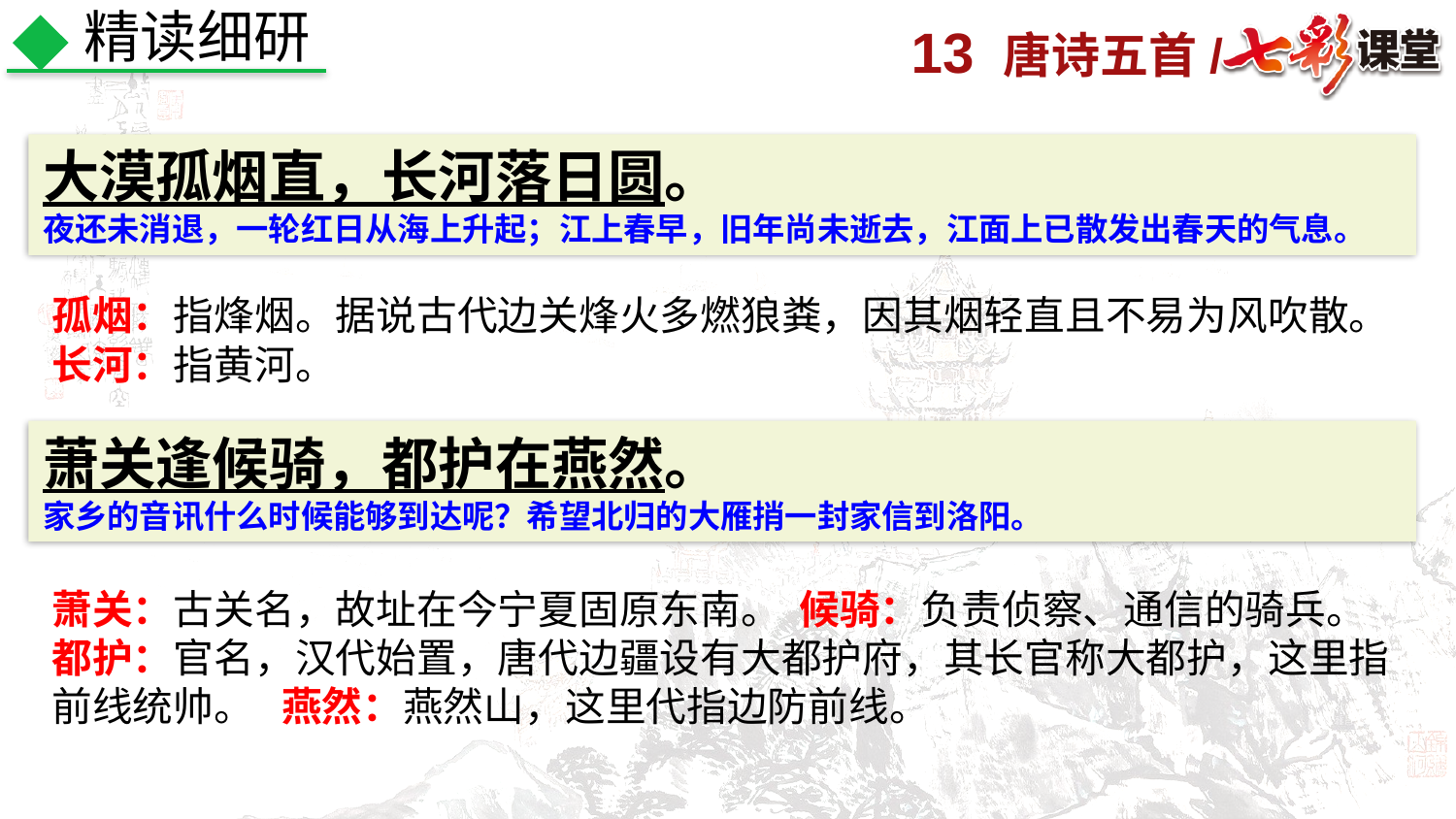

精读细研

大漠孤烟直，长河落日圆。
夜还未消退，一轮红日从海上升起；江上春早，旧年尚未逝去，江面上已散发出春天的气息。
孤烟：指烽烟。据说古代边关烽火多燃狼粪，因其烟轻直且不易为风吹散。
长河：指黄河。
萧关逢候骑，都护在燕然。
家乡的音讯什么时候能够到达呢？希望北归的大雁捎一封家信到洛阳。
萧关：古关名，故址在今宁夏固原东南。  候骑：负责侦察、通信的骑兵。
都护：官名，汉代始置，唐代边疆设有大都护府，其长官称大都护，这里指前线统帅。   燕然：燕然山，这里代指边防前线。